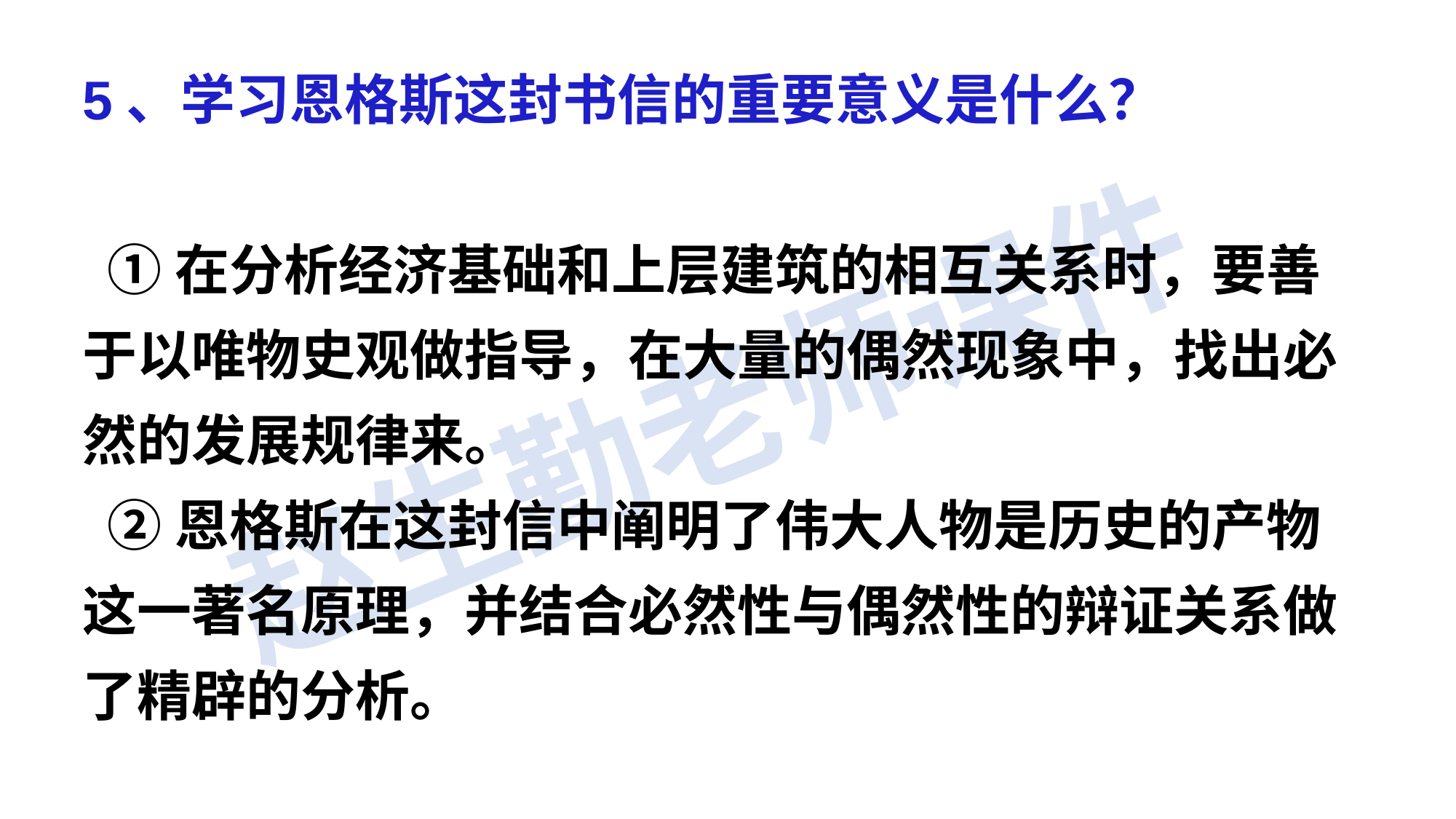

5、学习恩格斯这封书信的重要意义是什么？
  ①在分析经济基础和上层建筑的相互关系时，要善于以唯物史观做指导，在大量的偶然现象中，找出必然的发展规律来。
  ②恩格斯在这封信中阐明了伟大人物是历史的产物这一著名原理，并结合必然性与偶然性的辩证关系做了精辟的分析。